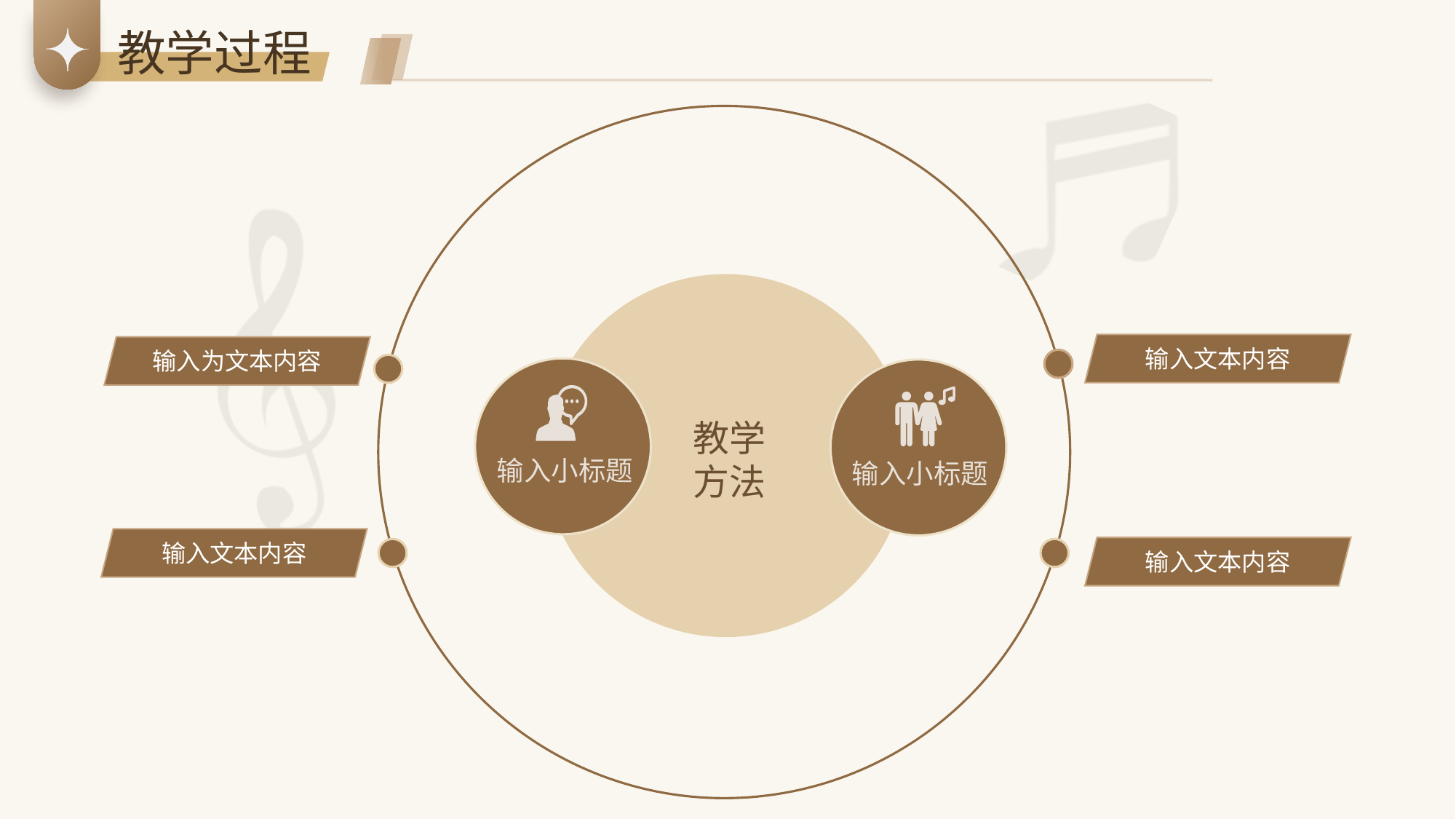

教学过程

输入文本内容
输入为文本内容

输入小标题

输入小标题
教学
方法
输入文本内容
输入文本内容